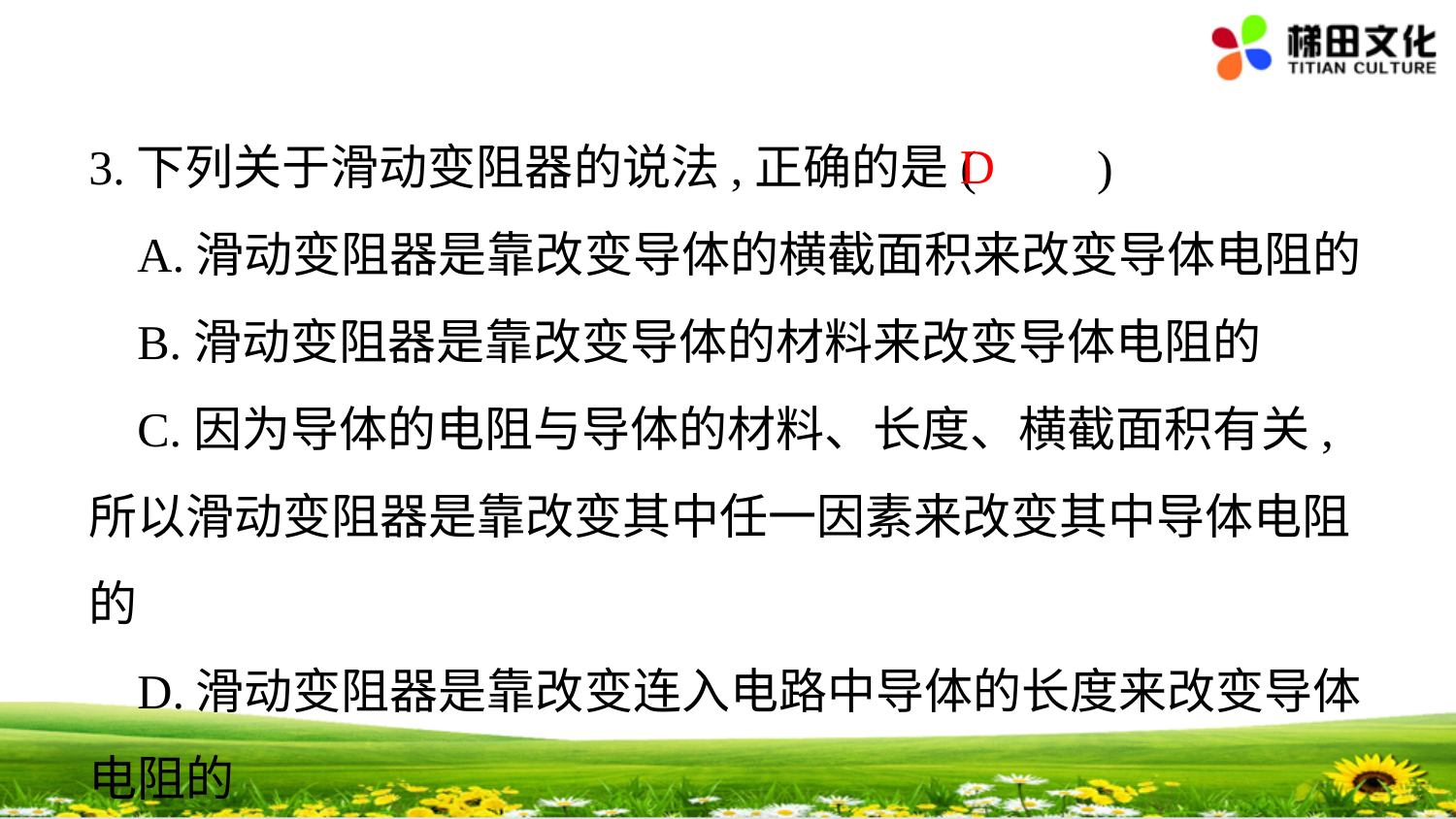

3.下列关于滑动变阻器的说法,正确的是(　　)
    A.滑动变阻器是靠改变导体的横截面积来改变导体电阻的
    B.滑动变阻器是靠改变导体的材料来改变导体电阻的
    C.因为导体的电阻与导体的材料、长度、横截面积有关,所以滑动变阻器是靠改变其中任一因素来改变其中导体电阻的
    D.滑动变阻器是靠改变连入电路中导体的长度来改变导体电阻的
D